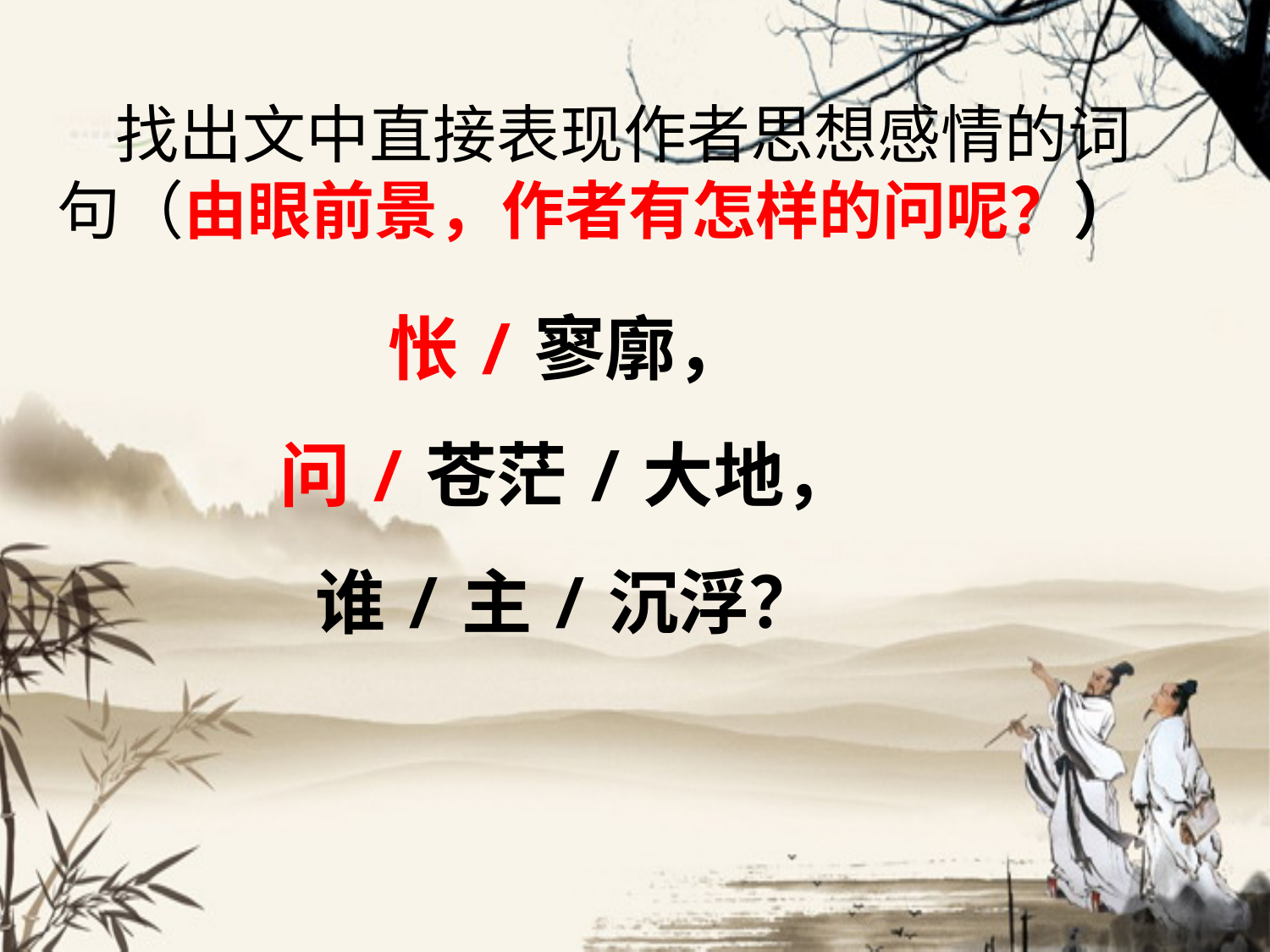

找出文中直接表现作者思想感情的词句（由眼前景，作者有怎样的问呢？）
怅/寥廓，
问/苍茫/大地，
谁/主/沉浮？